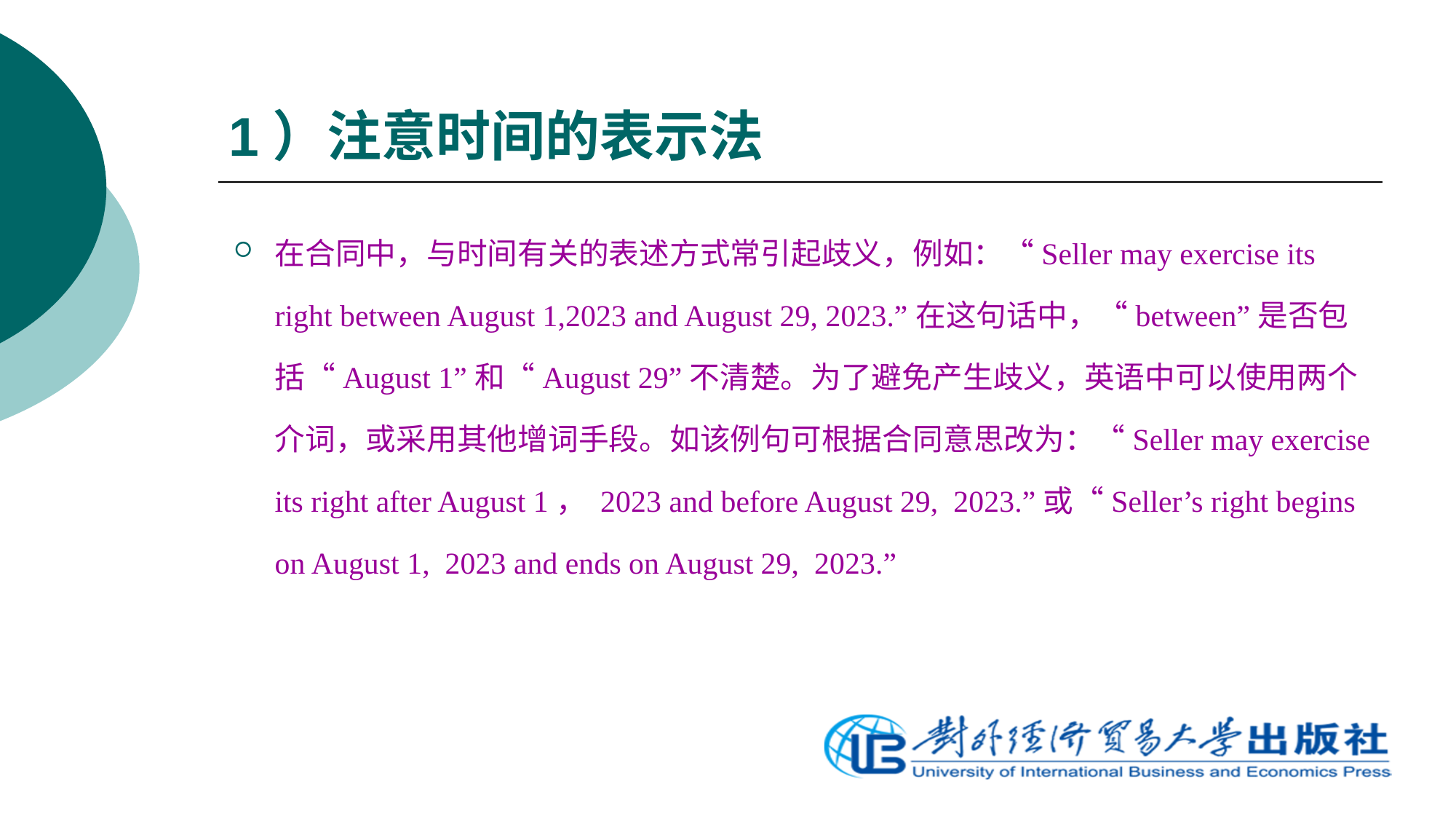

# 1）注意时间的表示法
在合同中，与时间有关的表述方式常引起歧义，例如：“Seller may exercise its right between August 1,2023 and August 29, 2023.”在这句话中，“between”是否包括“August 1”和“August 29”不清楚。为了避免产生歧义，英语中可以使用两个介词，或采用其他增词手段。如该例句可根据合同意思改为：“Seller may exercise its right after August 1， 2023 and before August 29,  2023.”或“Seller’s right begins on August 1,  2023 and ends on August 29,  2023.”